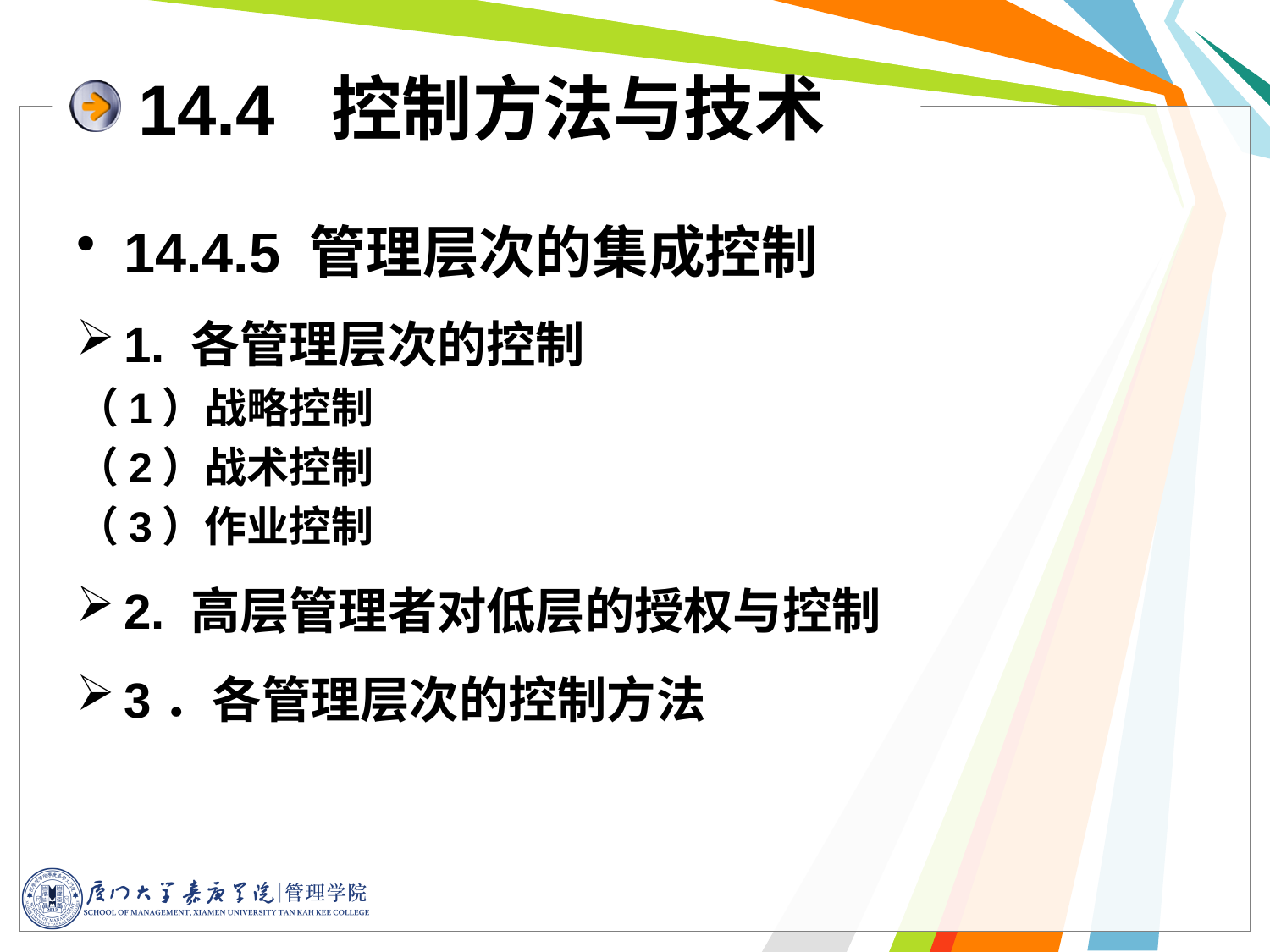

14.4  控制方法与技术
14.4.5 管理层次的集成控制
1. 各管理层次的控制
（1）战略控制
（2）战术控制
（3）作业控制
2. 高层管理者对低层的授权与控制
3．各管理层次的控制方法